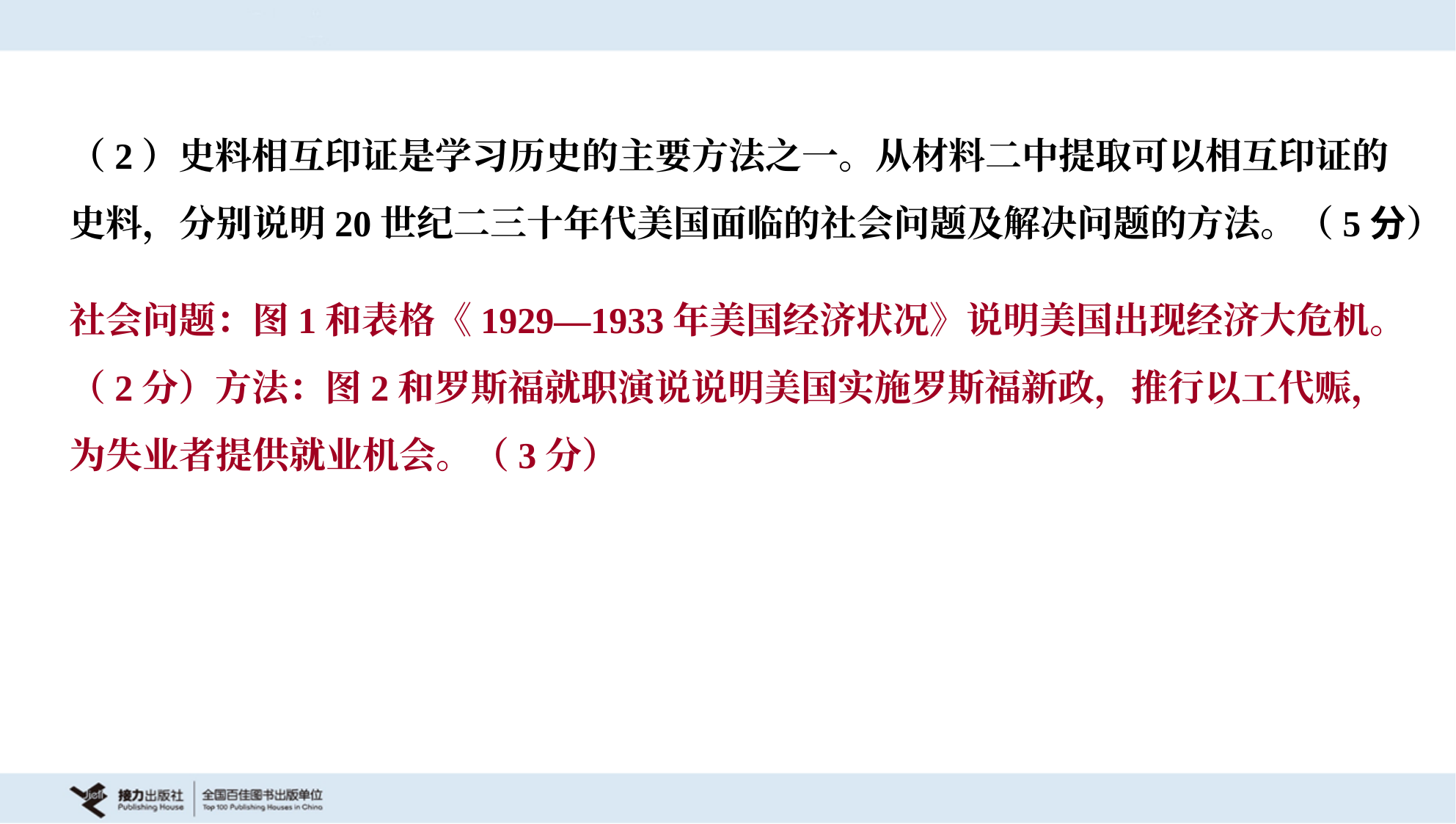

（2）史料相互印证是学习历史的主要方法之一。从材料二中提取可以相互印证的
史料，分别说明20世纪二三十年代美国面临的社会问题及解决问题的方法。（5分）
社会问题：图1和表格《1929—1933年美国经济状况》说明美国出现经济大危机。
（2分）方法：图2和罗斯福就职演说说明美国实施罗斯福新政，推行以工代赈，
为失业者提供就业机会。（3分）